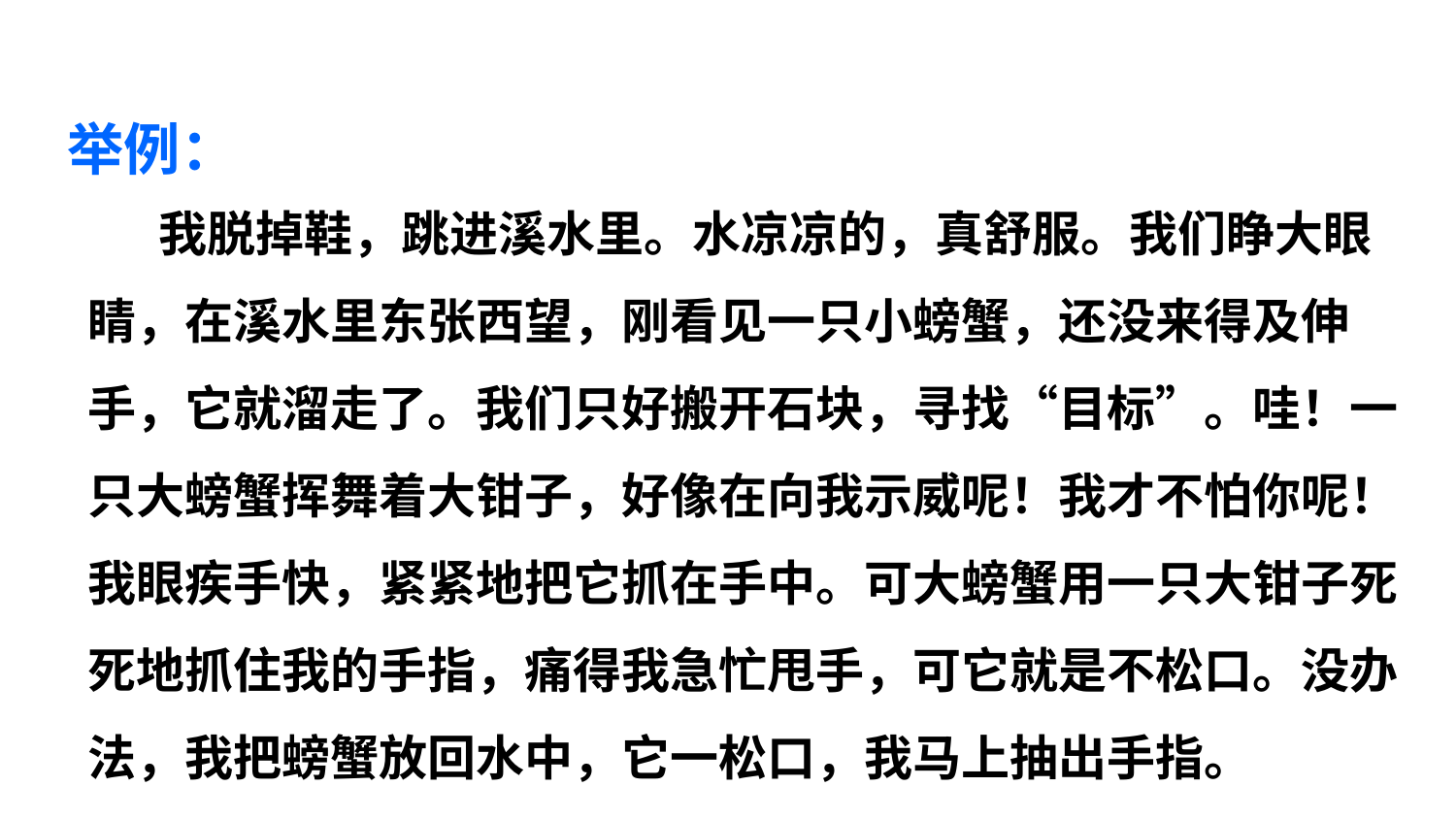

举例：
我脱掉鞋，跳进溪水里。水凉凉的，真舒服。我们睁大眼睛，在溪水里东张西望，刚看见一只小螃蟹，还没来得及伸手，它就溜走了。我们只好搬开石块，寻找“目标”。哇！一只大螃蟹挥舞着大钳子，好像在向我示威呢！我才不怕你呢！我眼疾手快，紧紧地把它抓在手中。可大螃蟹用一只大钳子死死地抓住我的手指，痛得我急忙甩手，可它就是不松口。没办法，我把螃蟹放回水中，它一松口，我马上抽出手指。